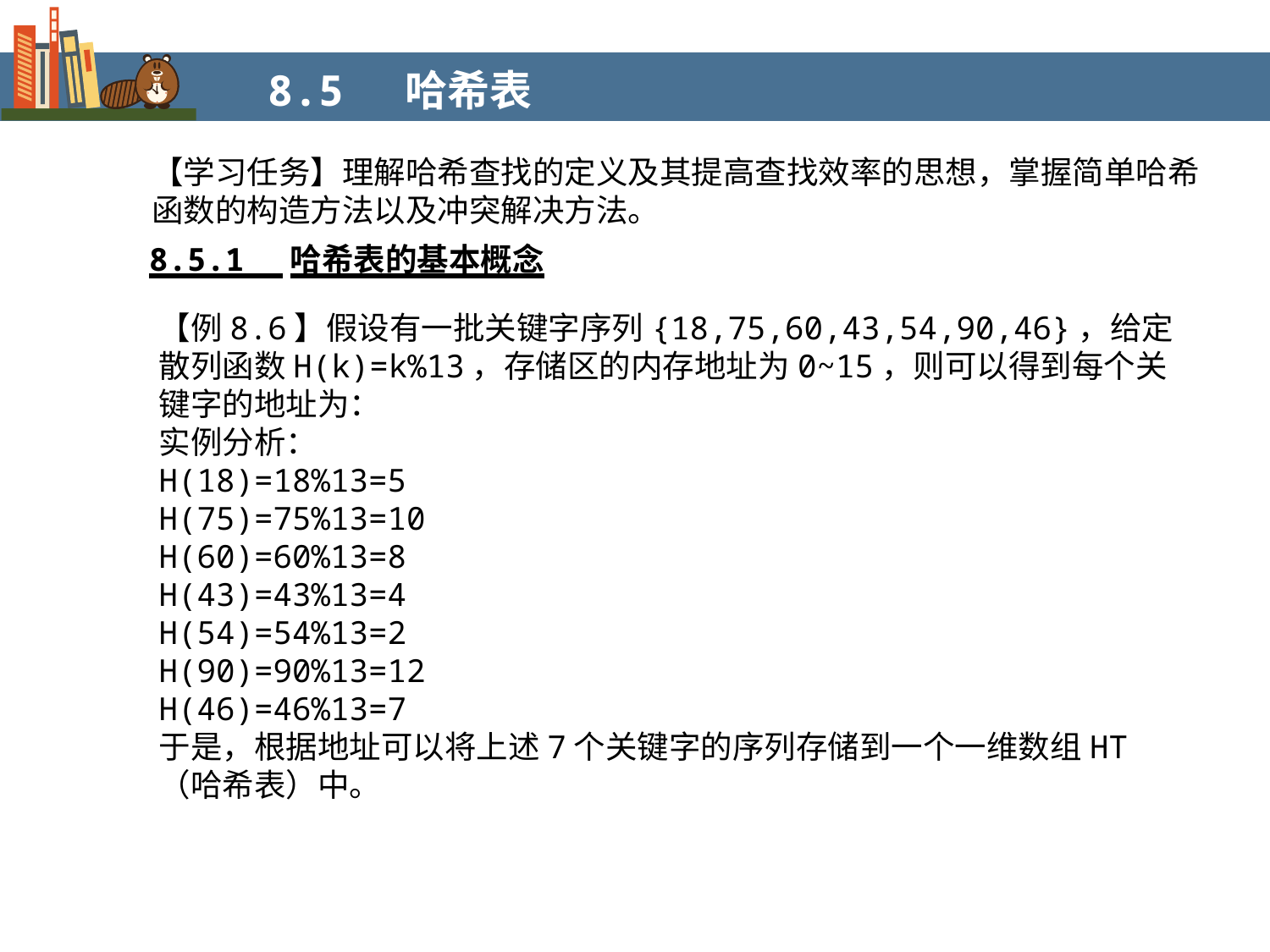

8.5  哈希表
【学习任务】理解哈希查找的定义及其提高查找效率的思想，掌握简单哈希函数的构造方法以及冲突解决方法。
8.5.1  哈希表的基本概念

【例8.6】假设有一批关键字序列{18,75,60,43,54,90,46}，给定散列函数H(k)=k%13，存储区的内存地址为0~15，则可以得到每个关键字的地址为：
实例分析：
H(18)=18%13=5
H(75)=75%13=10
H(60)=60%13=8
H(43)=43%13=4
H(54)=54%13=2
H(90)=90%13=12
H(46)=46%13=7
于是，根据地址可以将上述7个关键字的序列存储到一个一维数组HT（哈希表）中。